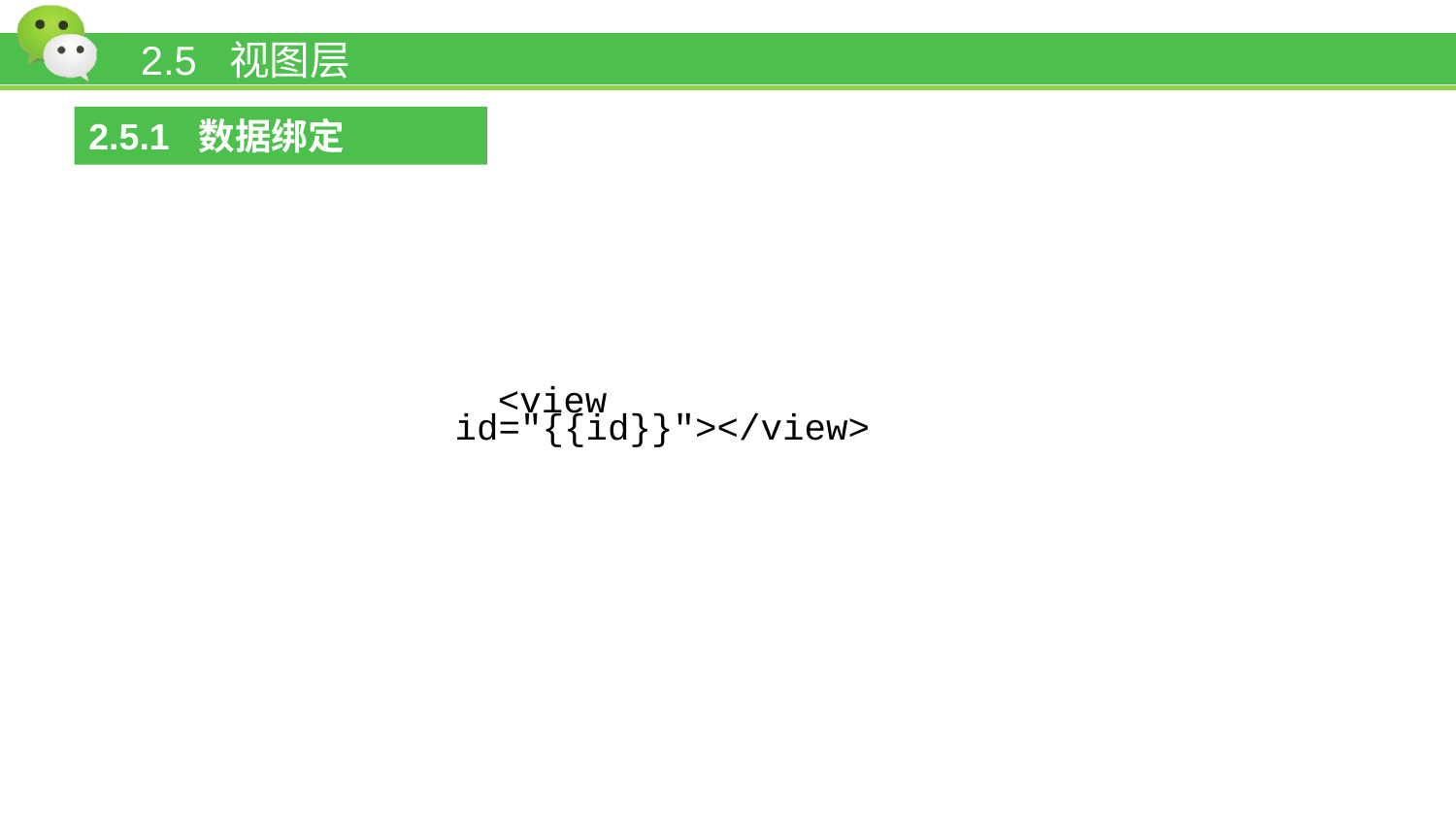

# 2.5  视图层
2.5.1  数据绑定
<view id="{{id}}"></view>